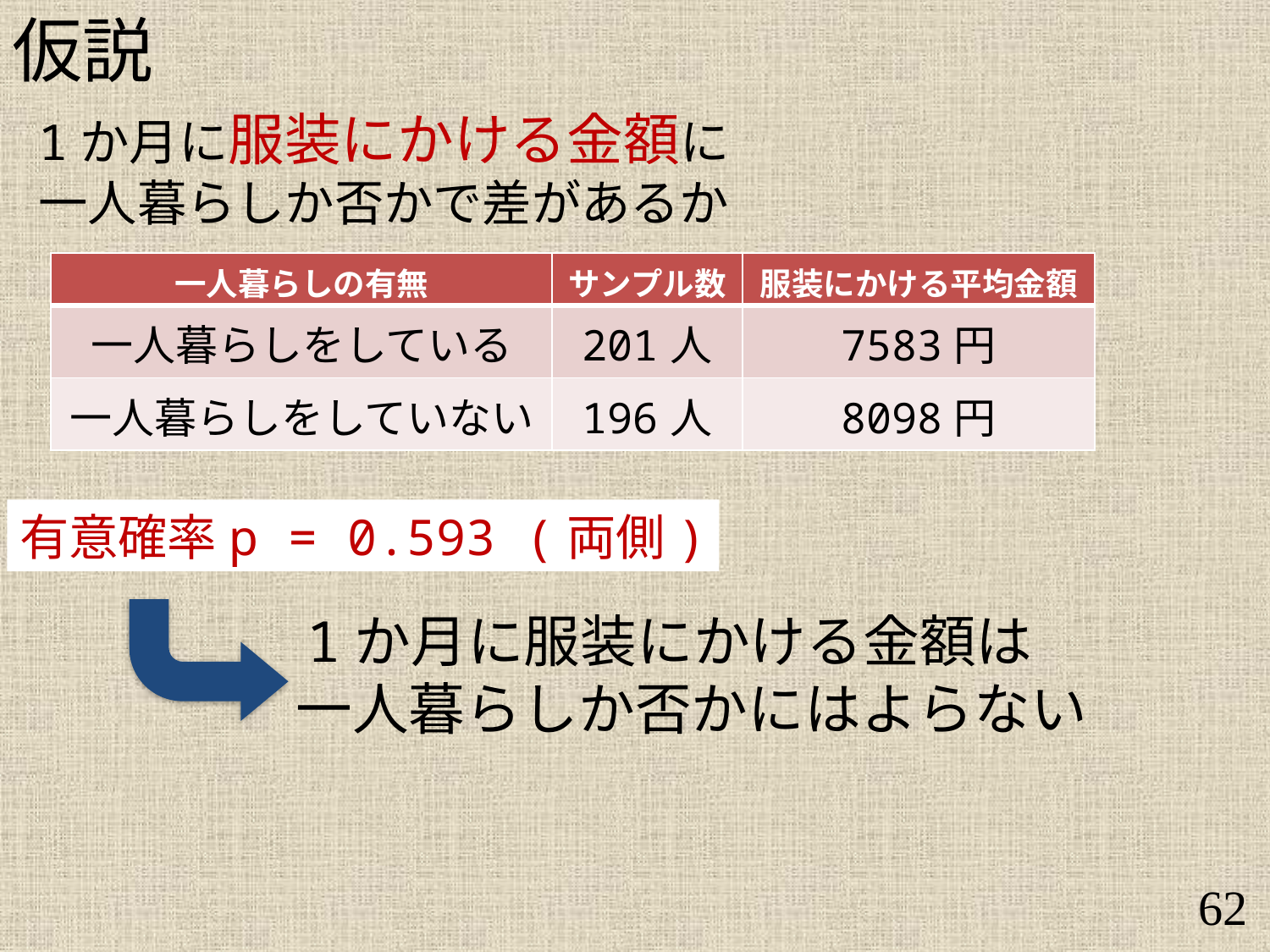

仮説
1か月に服装にかける金額に
一人暮らしか否かで差があるか
| 一人暮らしの有無 | サンプル数 | 服装にかける平均金額 |
| --- | --- | --- |
| 一人暮らしをしている | 201人 | 7583円 |
| 一人暮らしをしていない | 196人 | 8098円 |
有意確率p = 0.593 (両側)
　1か月に服装にかける金額は
　　一人暮らしか否かにはよらない

62